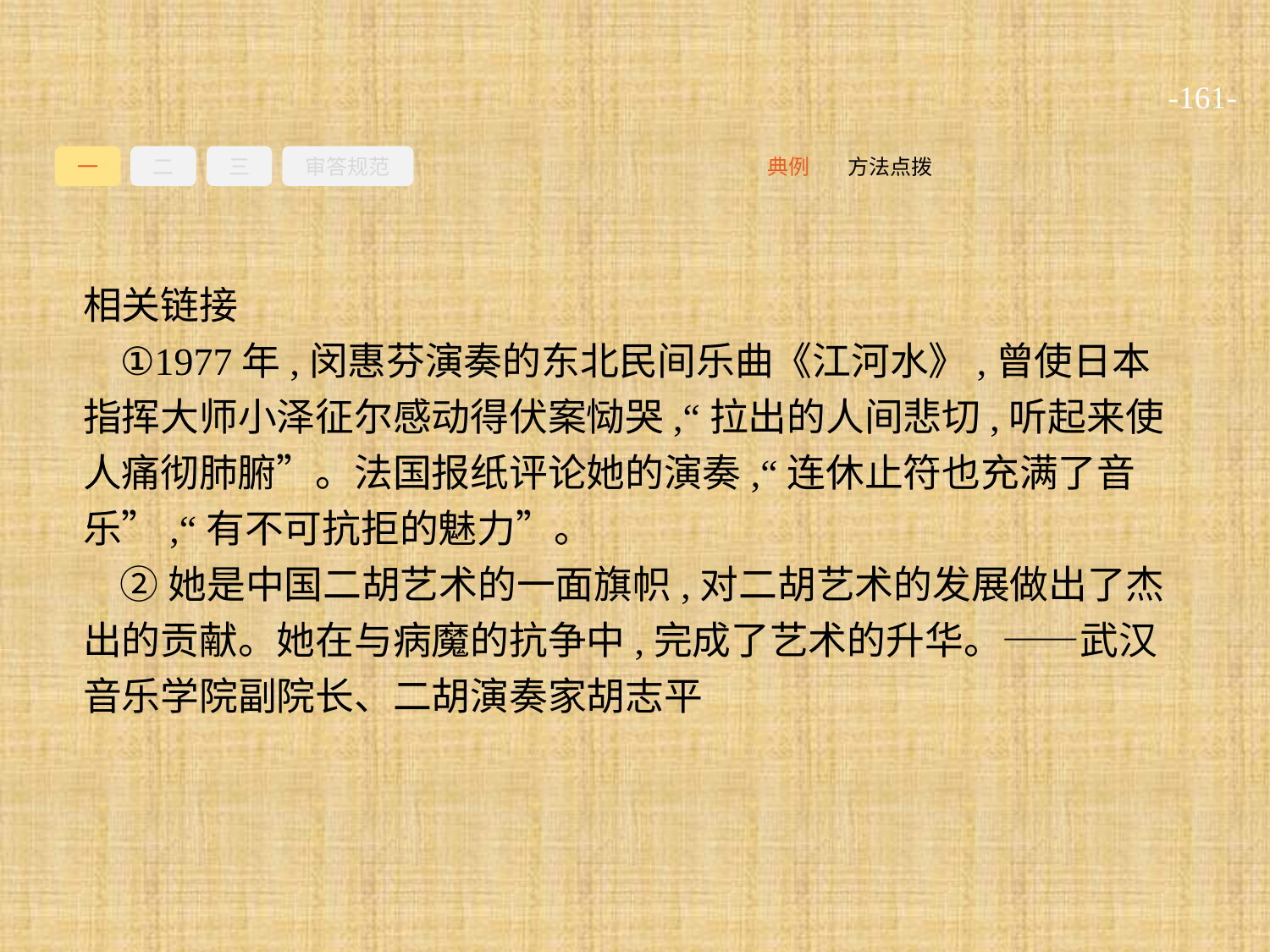

-161-
一
二
三
审答规范
方法点拨
典例
相关链接
①1977年,闵惠芬演奏的东北民间乐曲《江河水》,曾使日本指挥大师小泽征尔感动得伏案恸哭,“拉出的人间悲切,听起来使人痛彻肺腑”。法国报纸评论她的演奏,“连休止符也充满了音乐”,“有不可抗拒的魅力”。
②她是中国二胡艺术的一面旗帜,对二胡艺术的发展做出了杰出的贡献。她在与病魔的抗争中,完成了艺术的升华。——武汉音乐学院副院长、二胡演奏家胡志平